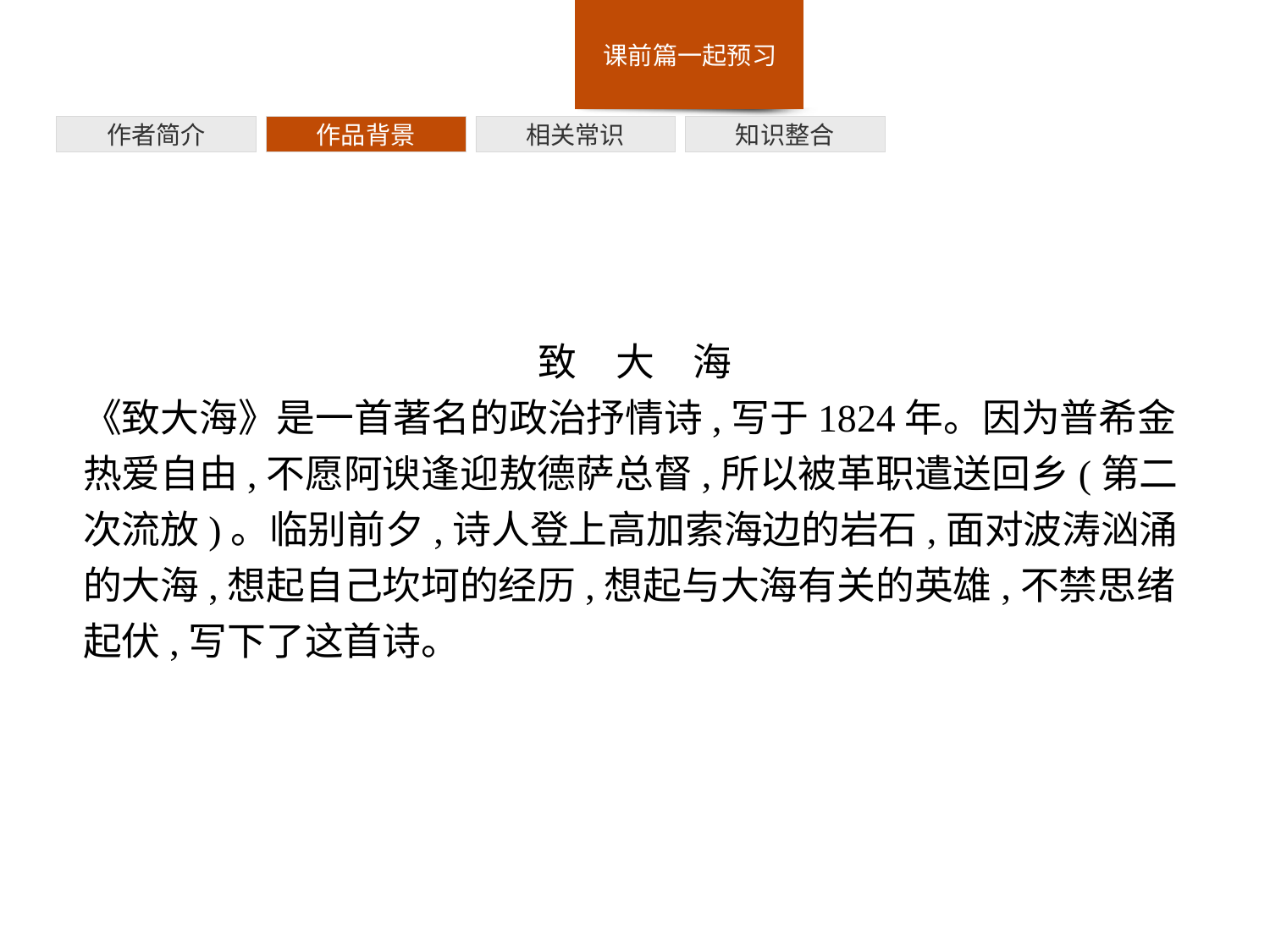

作者简介
作品背景
相关常识
知识整合
致　大　海
《致大海》是一首著名的政治抒情诗,写于1824年。因为普希金热爱自由,不愿阿谀逢迎敖德萨总督,所以被革职遣送回乡(第二次流放)。临别前夕,诗人登上高加索海边的岩石,面对波涛汹涌的大海,想起自己坎坷的经历,想起与大海有关的英雄,不禁思绪起伏,写下了这首诗。